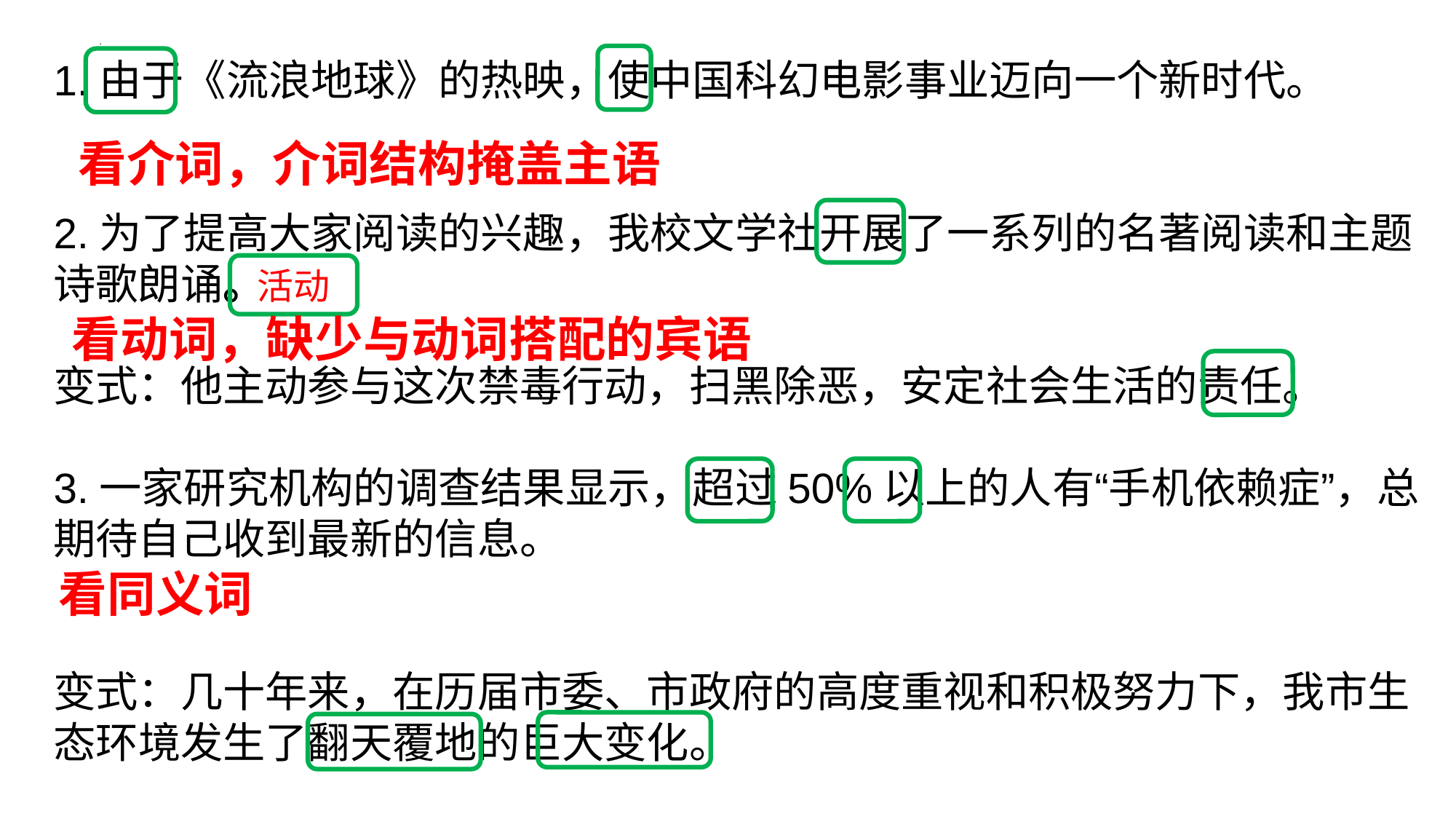

#

1.由于《流浪地球》的热映，使中国科幻电影事业迈向一个新时代。

2.为了提高大家阅读的兴趣，我校文学社开展了一系列的名著阅读和主题诗歌朗诵。

变式：他主动参与这次禁毒行动，扫黑除恶，安定社会生活的责任。

3.一家研究机构的调查结果显示，超过50%以上的人有“手机依赖症”，总期待自己收到最新的信息。

变式：几十年来，在历届市委、市政府的高度重视和积极努力下，我市生态环境发生了翻天覆地的巨大变化。

看介词，介词结构掩盖主语

活动
看动词，缺少与动词搭配的宾语

看同义词